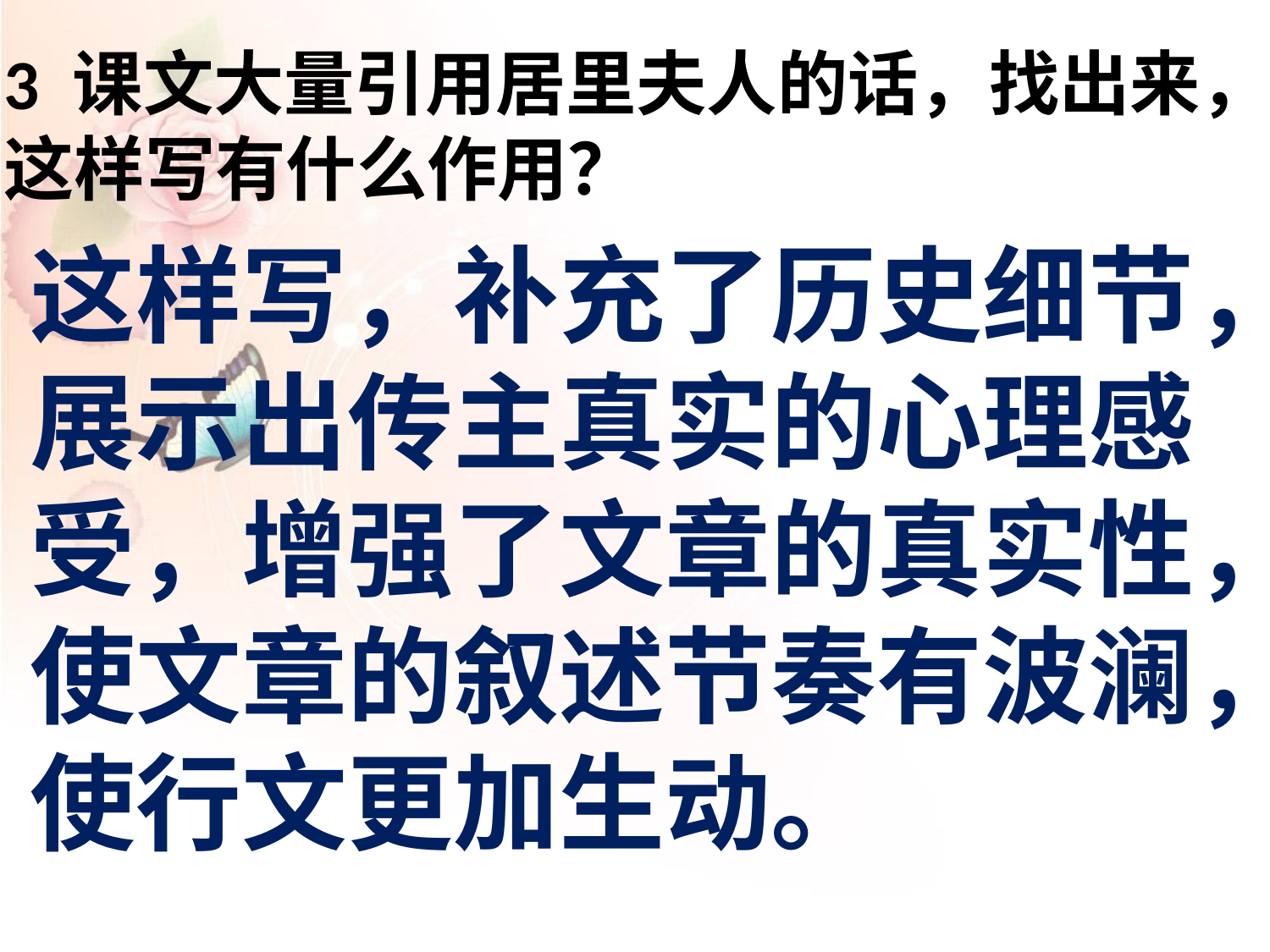

3 课文大量引用居里夫人的话，找出来，这样写有什么作用？
这样写，补充了历史细节，展示出传主真实的心理感受，增强了文章的真实性，使文章的叙述节奏有波澜，使行文更加生动。